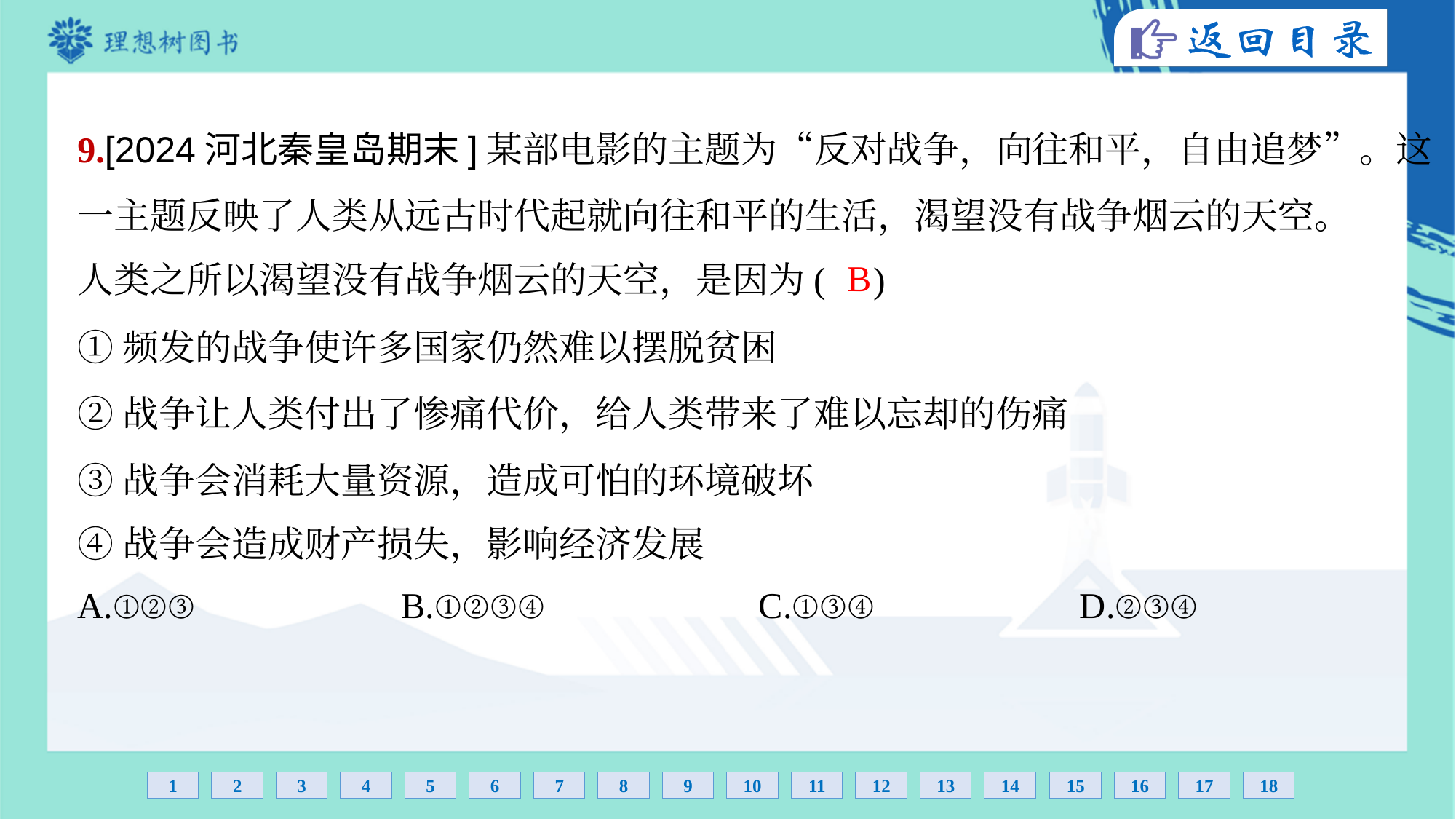

9.[2024河北秦皇岛期末]某部电影的主题为“反对战争，向往和平，自由追梦”。这
一主题反映了人类从远古时代起就向往和平的生活，渴望没有战争烟云的天空。
人类之所以渴望没有战争烟云的天空，是因为(     )
B
①频发的战争使许多国家仍然难以摆脱贫困
②战争让人类付出了惨痛代价，给人类带来了难以忘却的伤痛
③战争会消耗大量资源，造成可怕的环境破坏
④战争会造成财产损失，影响经济发展
A.①②③	B.①②③④	C.①③④	D.②③④